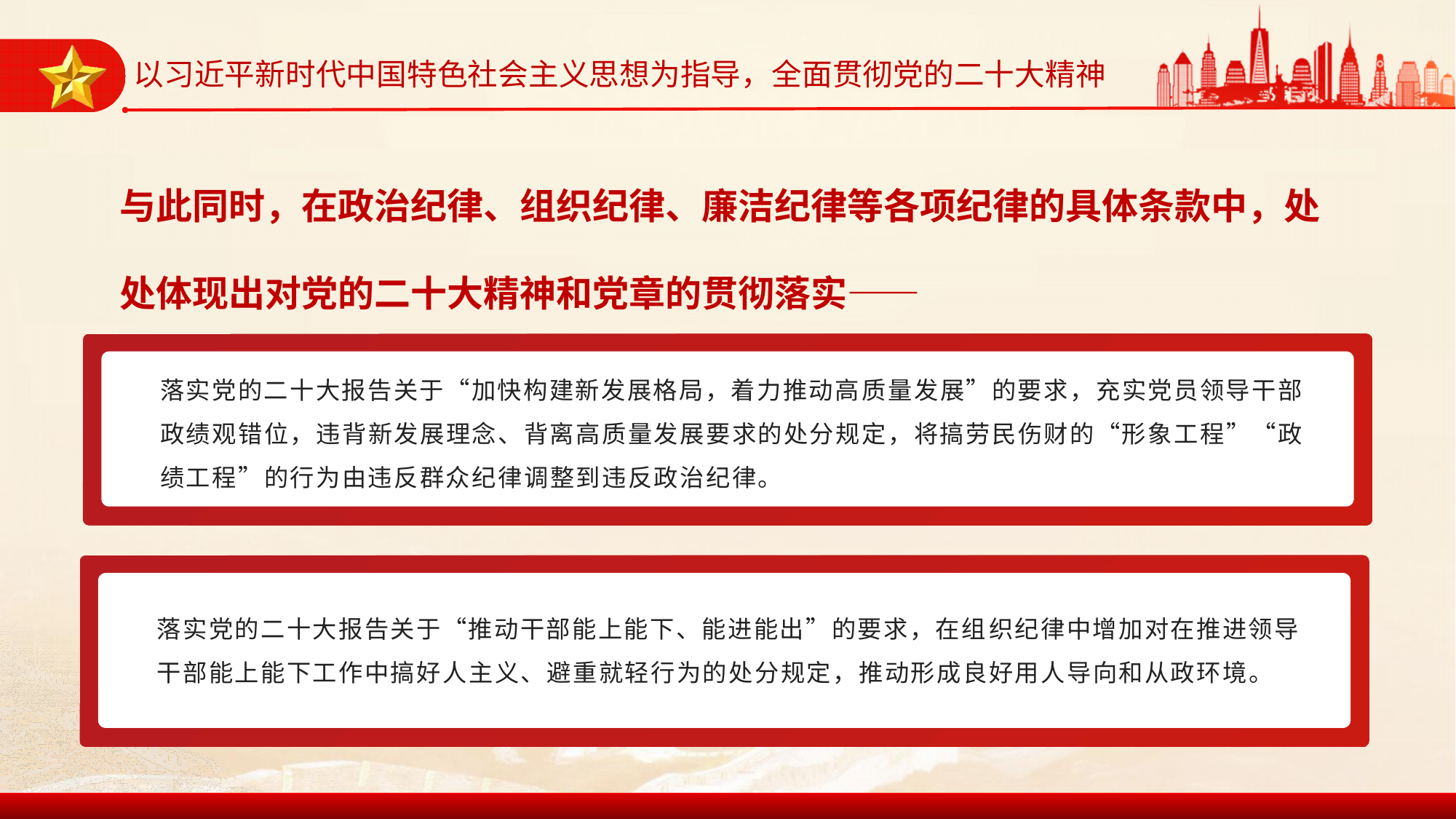

以习近平新时代中国特色社会主义思想为指导，全面贯彻党的二十大精神
与此同时，在政治纪律、组织纪律、廉洁纪律等各项纪律的具体条款中，处处体现出对党的二十大精神和党章的贯彻落实——

落实党的二十大报告关于“加快构建新发展格局，着力推动高质量发展”的要求，充实党员领导干部政绩观错位，违背新发展理念、背离高质量发展要求的处分规定，将搞劳民伤财的“形象工程”“政绩工程”的行为由违反群众纪律调整到违反政治纪律。

落实党的二十大报告关于“推动干部能上能下、能进能出”的要求，在组织纪律中增加对在推进领导干部能上能下工作中搞好人主义、避重就轻行为的处分规定，推动形成良好用人导向和从政环境。